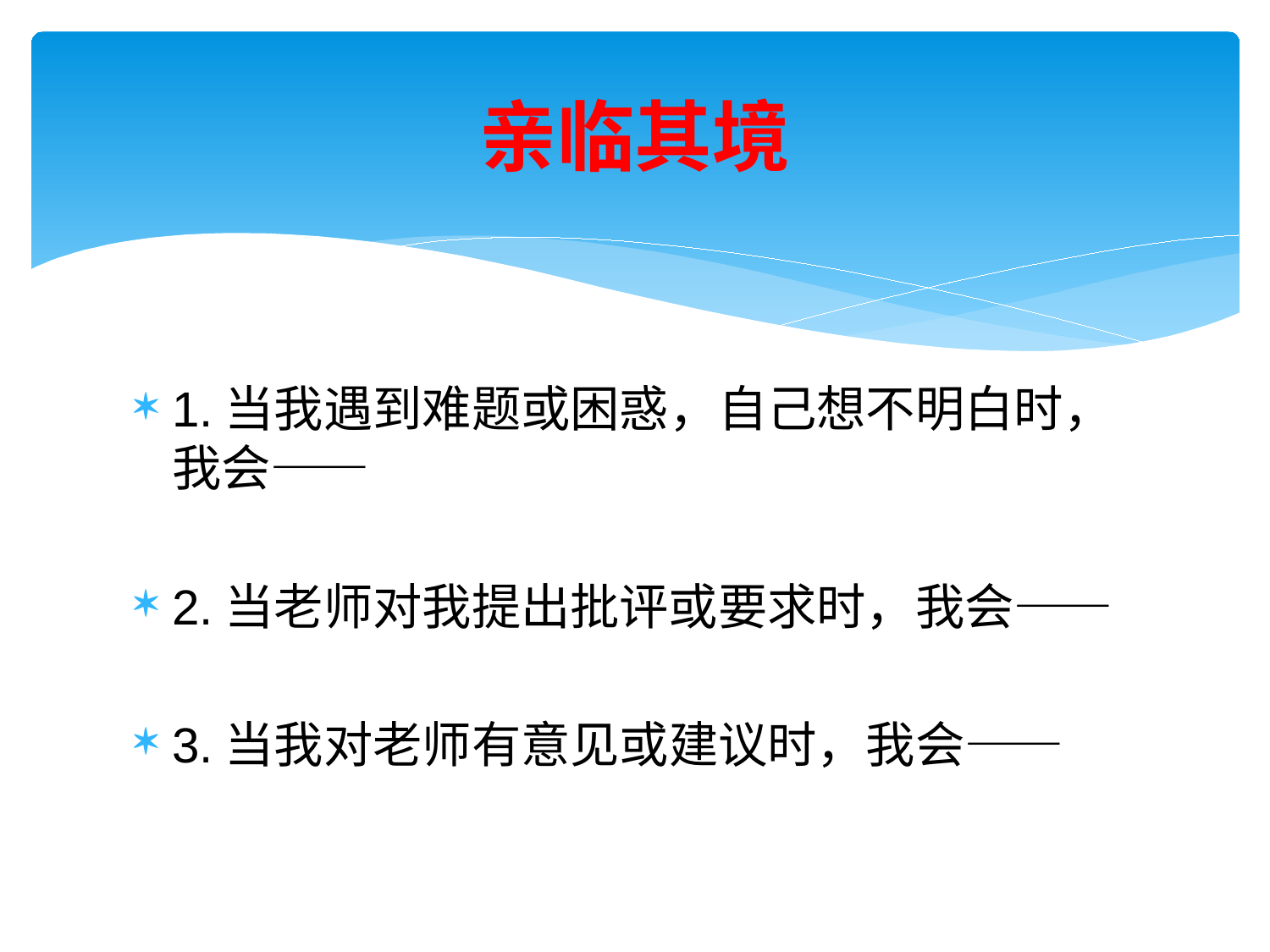

# 亲临其境
1.当我遇到难题或困惑，自己想不明白时，我会——

2.当老师对我提出批评或要求时，我会——

3.当我对老师有意见或建议时，我会——